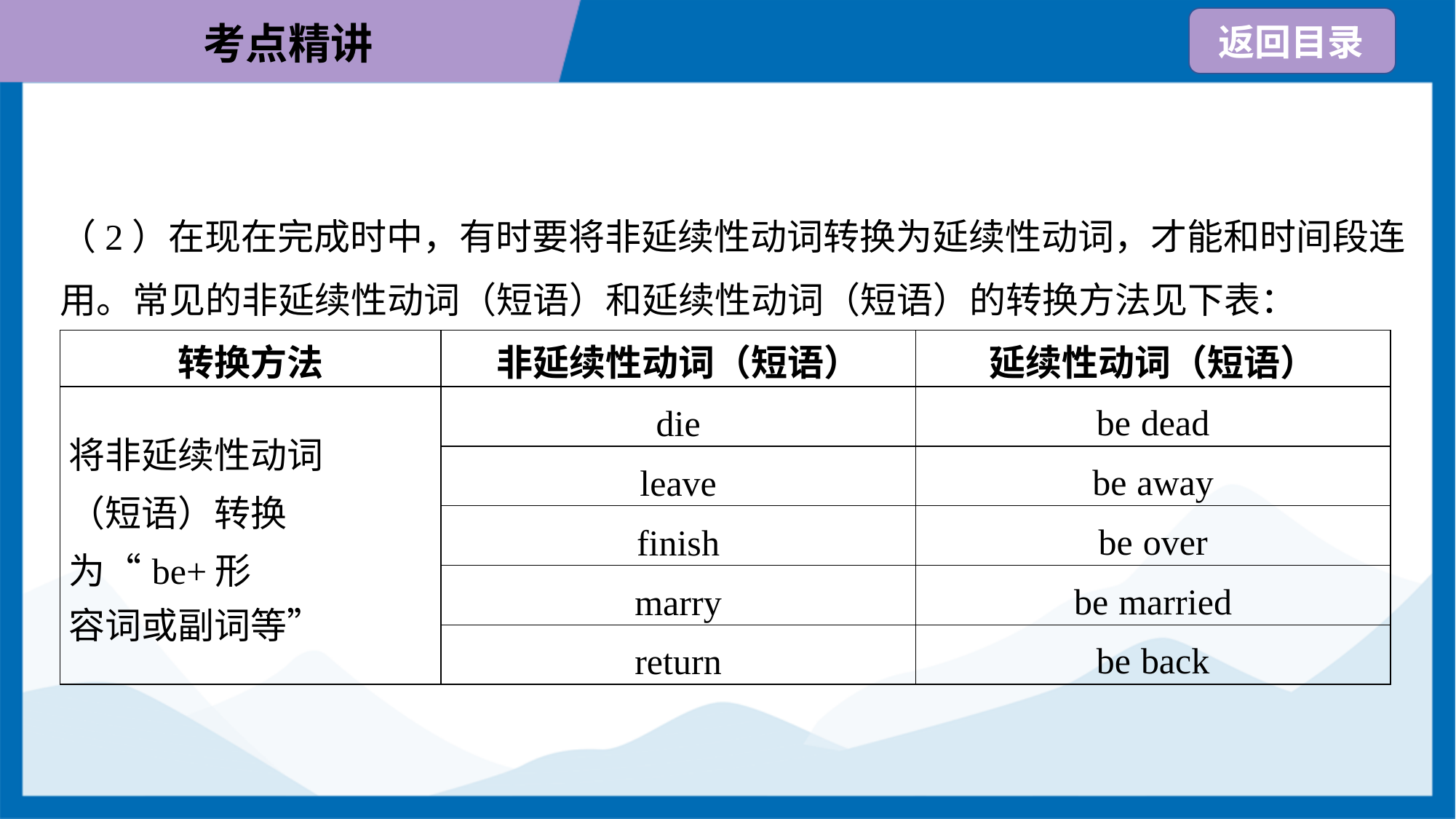

（2）在现在完成时中，有时要将非延续性动词转换为延续性动词，才能和时间段连
用。常见的非延续性动词（短语）和延续性动词（短语）的转换方法见下表：
| 转换方法 | 非延续性动词（短语） | 延续性动词（短语） |
| --- | --- | --- |
| 将非延续性动词 （短语）转换为“be+形 容词或副词等” | die | be dead |
|  | leave | be away |
|  | finish | be over |
|  | marry | be married |
|  | return | be back |